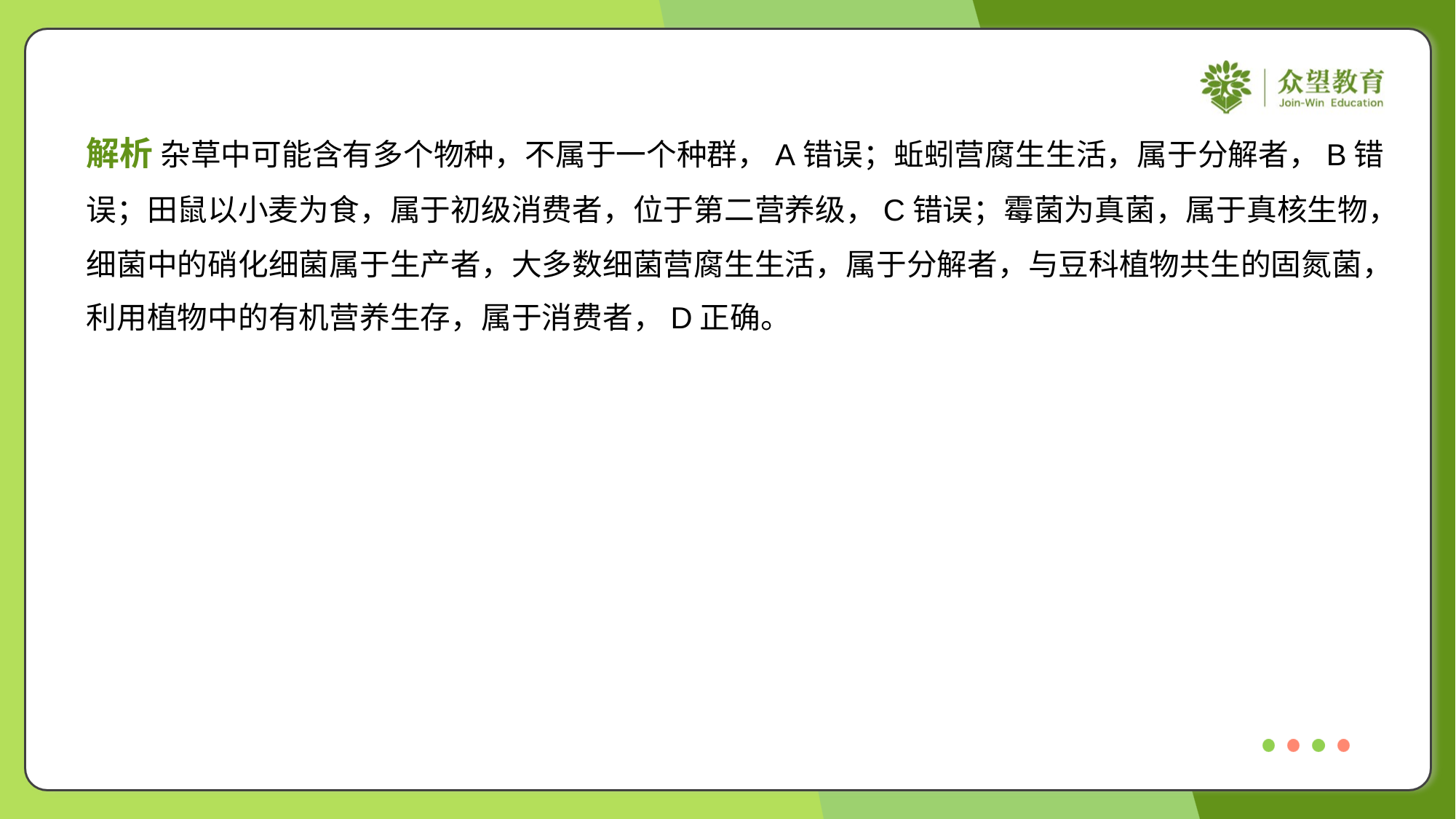

解析 杂草中可能含有多个物种，不属于一个种群，A错误；蚯蚓营腐生生活，属于分解者，B错
误；田鼠以小麦为食，属于初级消费者，位于第二营养级，C错误；霉菌为真菌，属于真核生物，
细菌中的硝化细菌属于生产者，大多数细菌营腐生生活，属于分解者，与豆科植物共生的固氮菌，
利用植物中的有机营养生存，属于消费者，D正确。